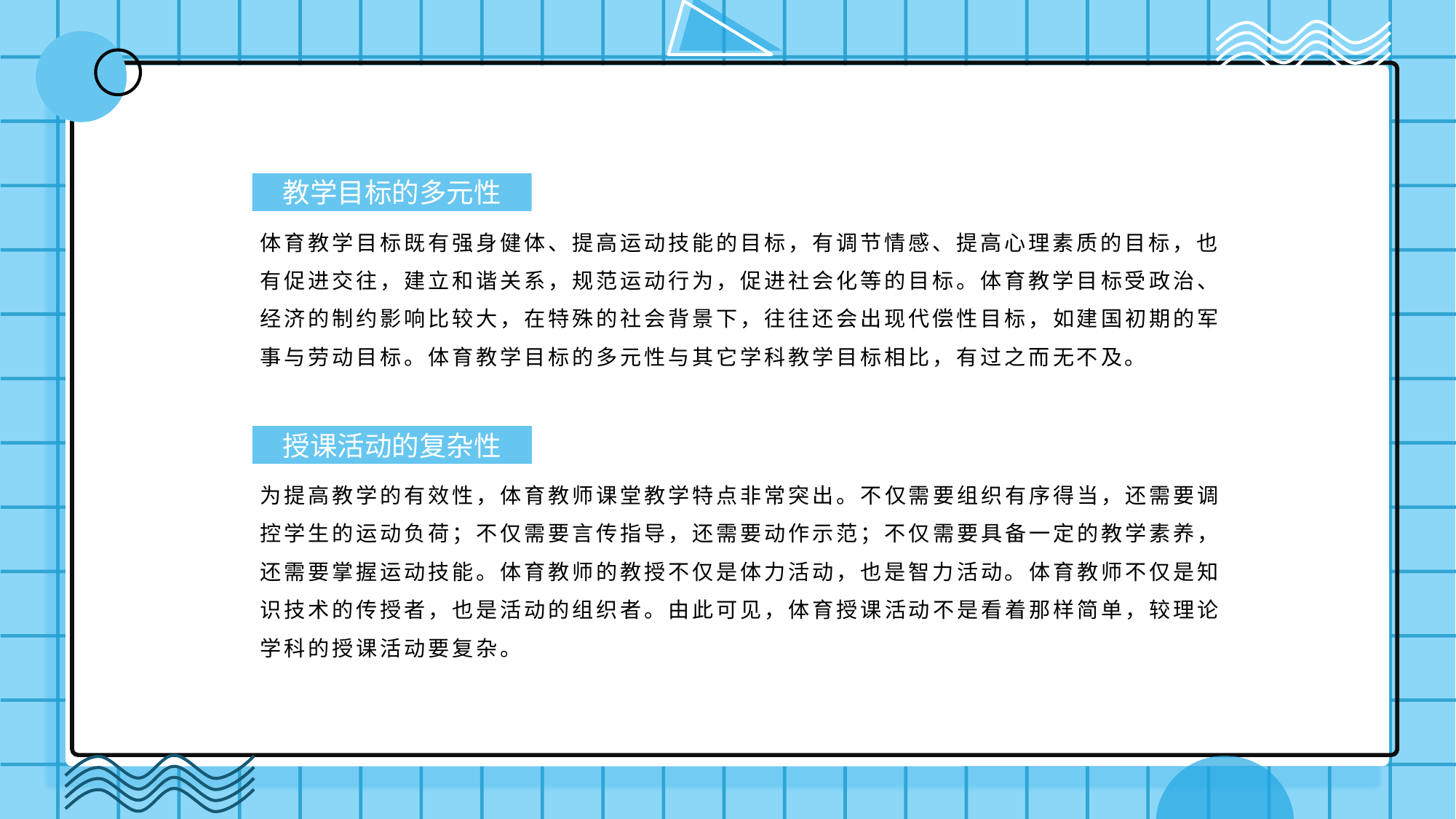

教学目标的多元性
体育教学目标既有强身健体、提高运动技能的目标，有调节情感、提高心理素质的目标，也有促进交往，建立和谐关系，规范运动行为，促进社会化等的目标。体育教学目标受政治、经济的制约影响比较大，在特殊的社会背景下，往往还会出现代偿性目标，如建国初期的军事与劳动目标。体育教学目标的多元性与其它学科教学目标相比，有过之而无不及。
授课活动的复杂性
为提高教学的有效性，体育教师课堂教学特点非常突出。不仅需要组织有序得当，还需要调控学生的运动负荷；不仅需要言传指导，还需要动作示范；不仅需要具备一定的教学素养，还需要掌握运动技能。体育教师的教授不仅是体力活动，也是智力活动。体育教师不仅是知识技术的传授者，也是活动的组织者。由此可见，体育授课活动不是看着那样简单，较理论学科的授课活动要复杂。